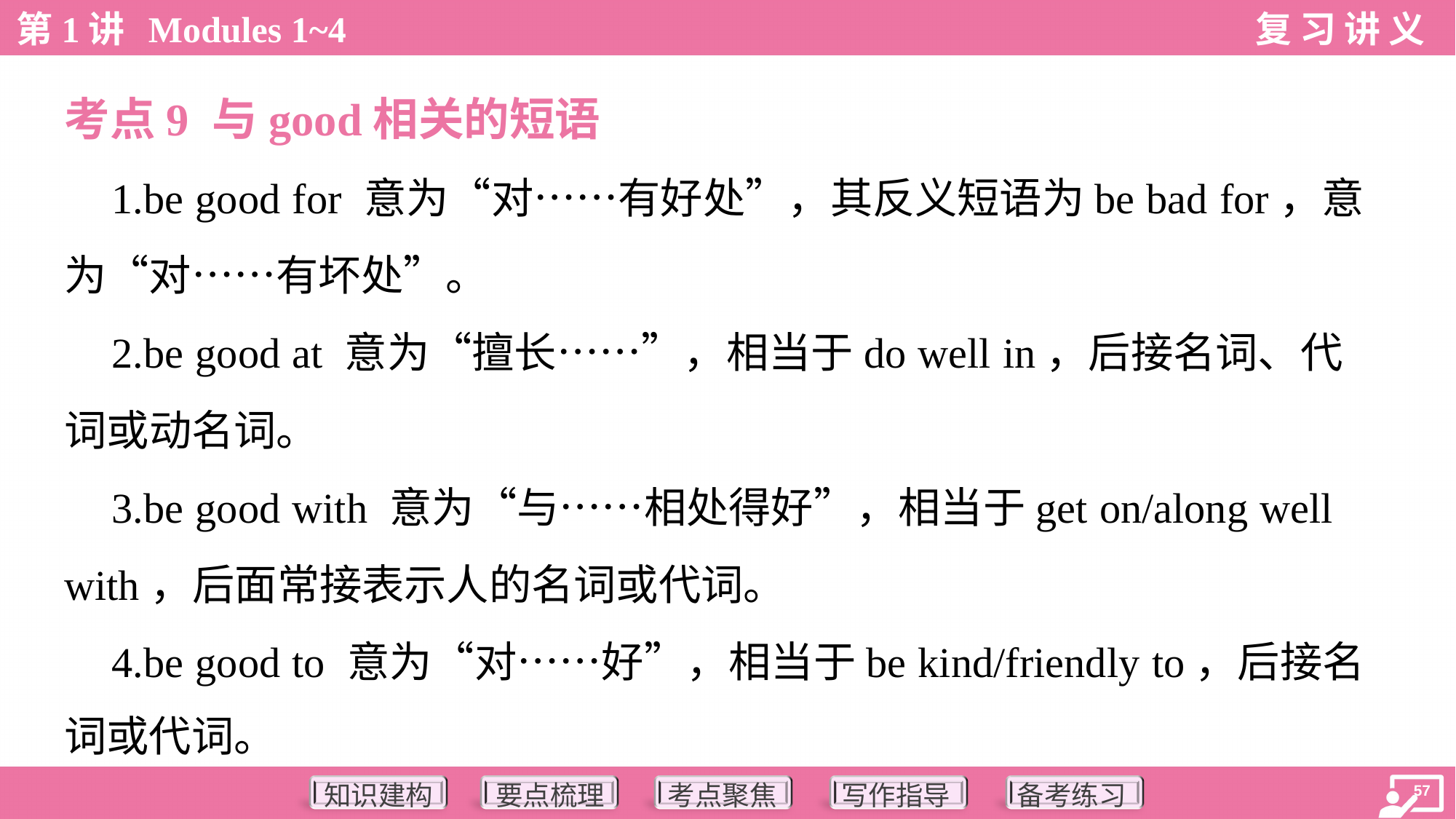

考点9 与good相关的短语
    1.be good for 意为“对……有好处”，其反义短语为be bad for，意
为“对……有坏处”。
    2.be good at 意为“擅长……”，相当于do well in，后接名词、代
词或动名词。
    3.be good with 意为“与……相处得好”，相当于get on/along well
with，后面常接表示人的名词或代词。
    4.be good to 意为“对……好”，相当于be kind/friendly to，后接名
词或代词。